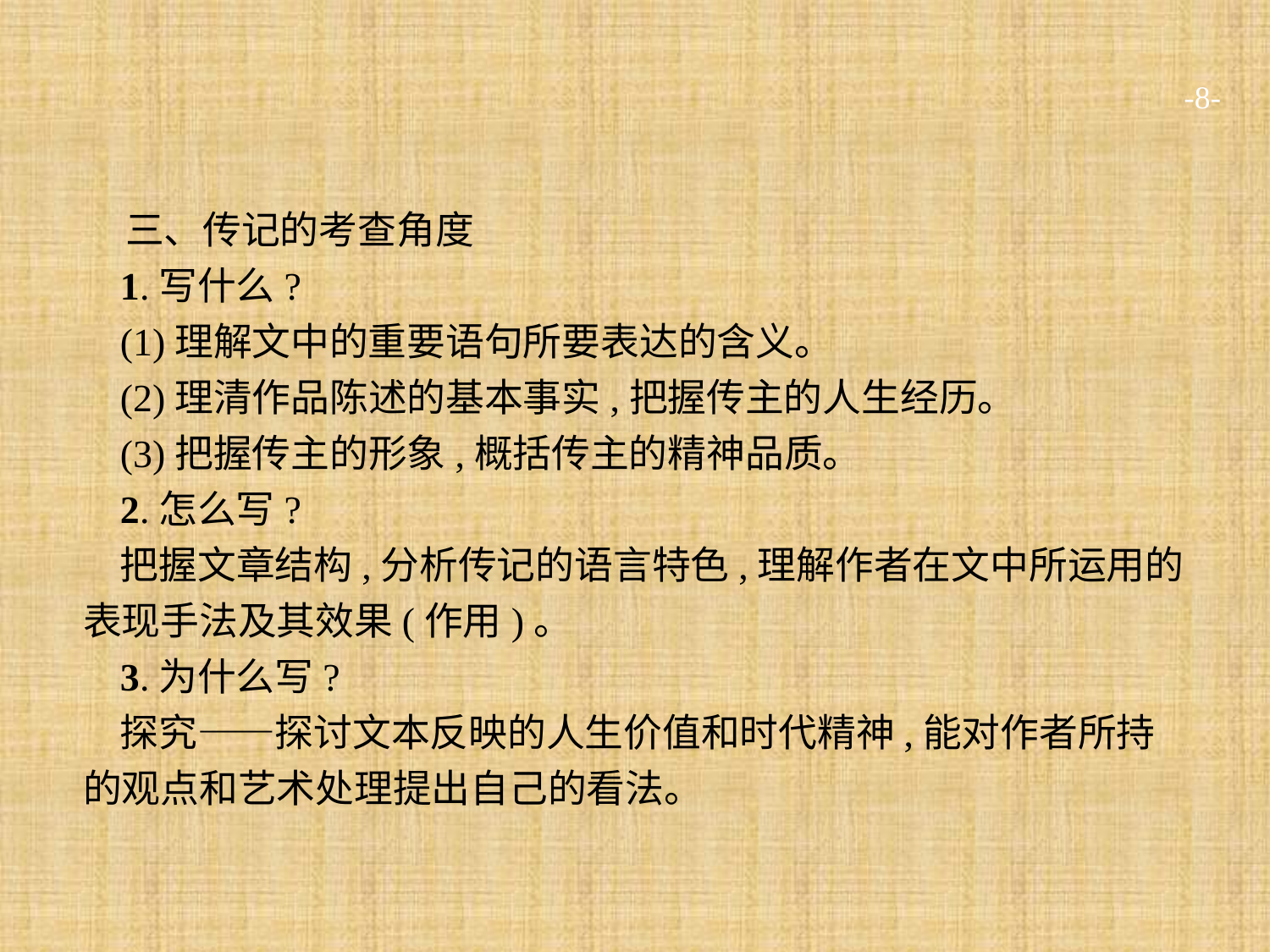

-8-
三、传记的考查角度
1.写什么?
(1)理解文中的重要语句所要表达的含义。
(2)理清作品陈述的基本事实,把握传主的人生经历。
(3)把握传主的形象,概括传主的精神品质。
2.怎么写?
把握文章结构,分析传记的语言特色,理解作者在文中所运用的表现手法及其效果(作用)。
3.为什么写?
探究——探讨文本反映的人生价值和时代精神,能对作者所持的观点和艺术处理提出自己的看法。